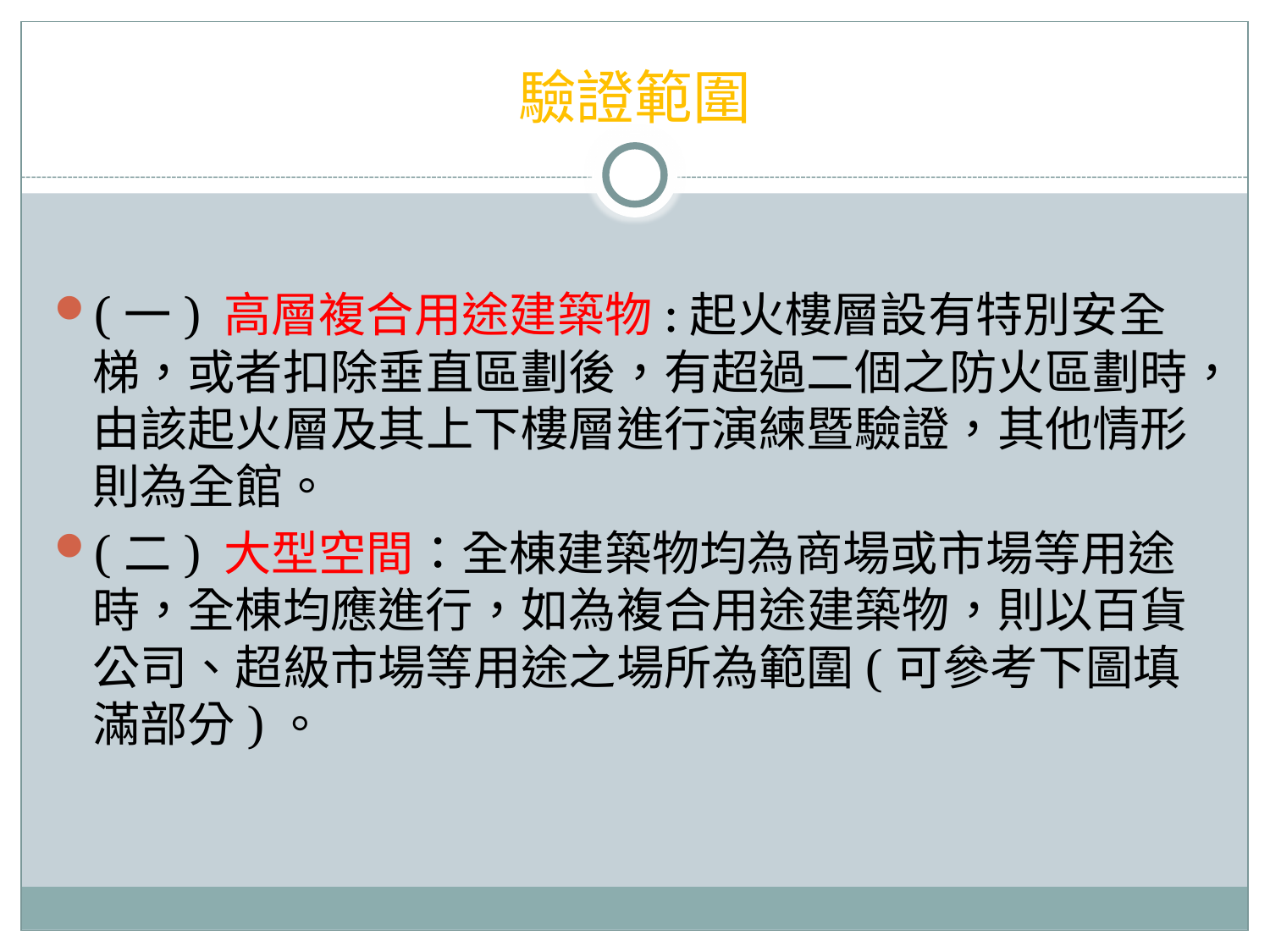

# 驗證範圍

(一) 高層複合用途建築物:起火樓層設有特別安全梯，或者扣除垂直區劃後，有超過二個之防火區劃時，由該起火層及其上下樓層進行演練暨驗證，其他情形則為全館。
(二) 大型空間：全棟建築物均為商場或市場等用途時，全棟均應進行，如為複合用途建築物，則以百貨公司、超級市場等用途之場所為範圍(可參考下圖填滿部分)。